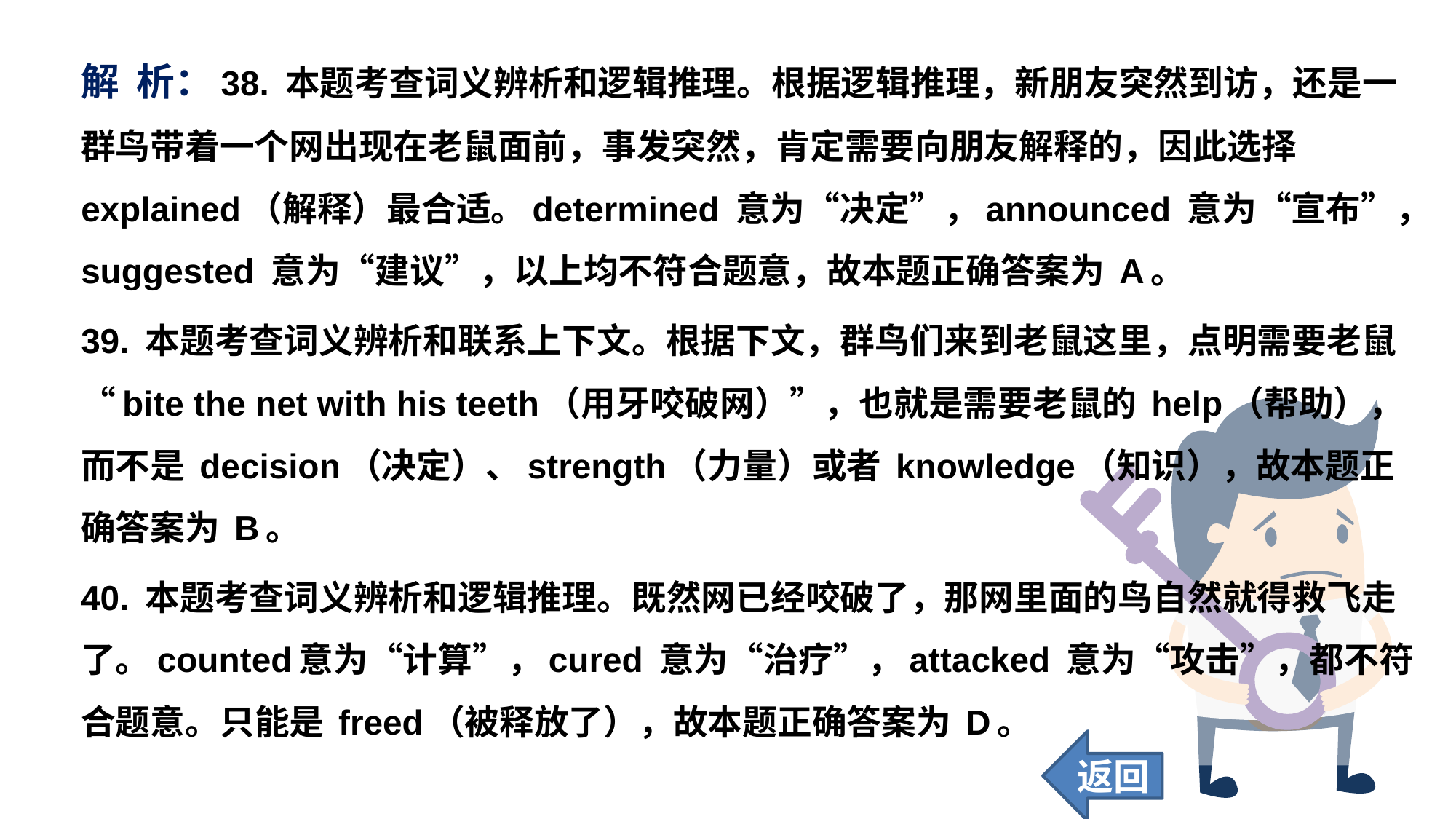

解  析：38. 本题考查词义辨析和逻辑推理。根据逻辑推理，新朋友突然到访，还是一群鸟带着一个网出现在老鼠面前，事发突然，肯定需要向朋友解释的，因此选择 explained（解释）最合适。determined 意为“决定”，announced 意为“宣布”，suggested 意为“建议”，以上均不符合题意，故本题正确答案为 A。
39. 本题考查词义辨析和联系上下文。根据下文，群鸟们来到老鼠这里，点明需要老鼠“bite the net with his teeth（用牙咬破网）”，也就是需要老鼠的 help（帮助），而不是 decision（决定）、strength（力量）或者 knowledge（知识），故本题正确答案为 B。
40. 本题考查词义辨析和逻辑推理。既然网已经咬破了，那网里面的鸟自然就得救飞走了。counted意为“计算”，cured 意为“治疗”，attacked 意为“攻击”，都不符合题意。只能是 freed（被释放了），故本题正确答案为 D。

返回
132